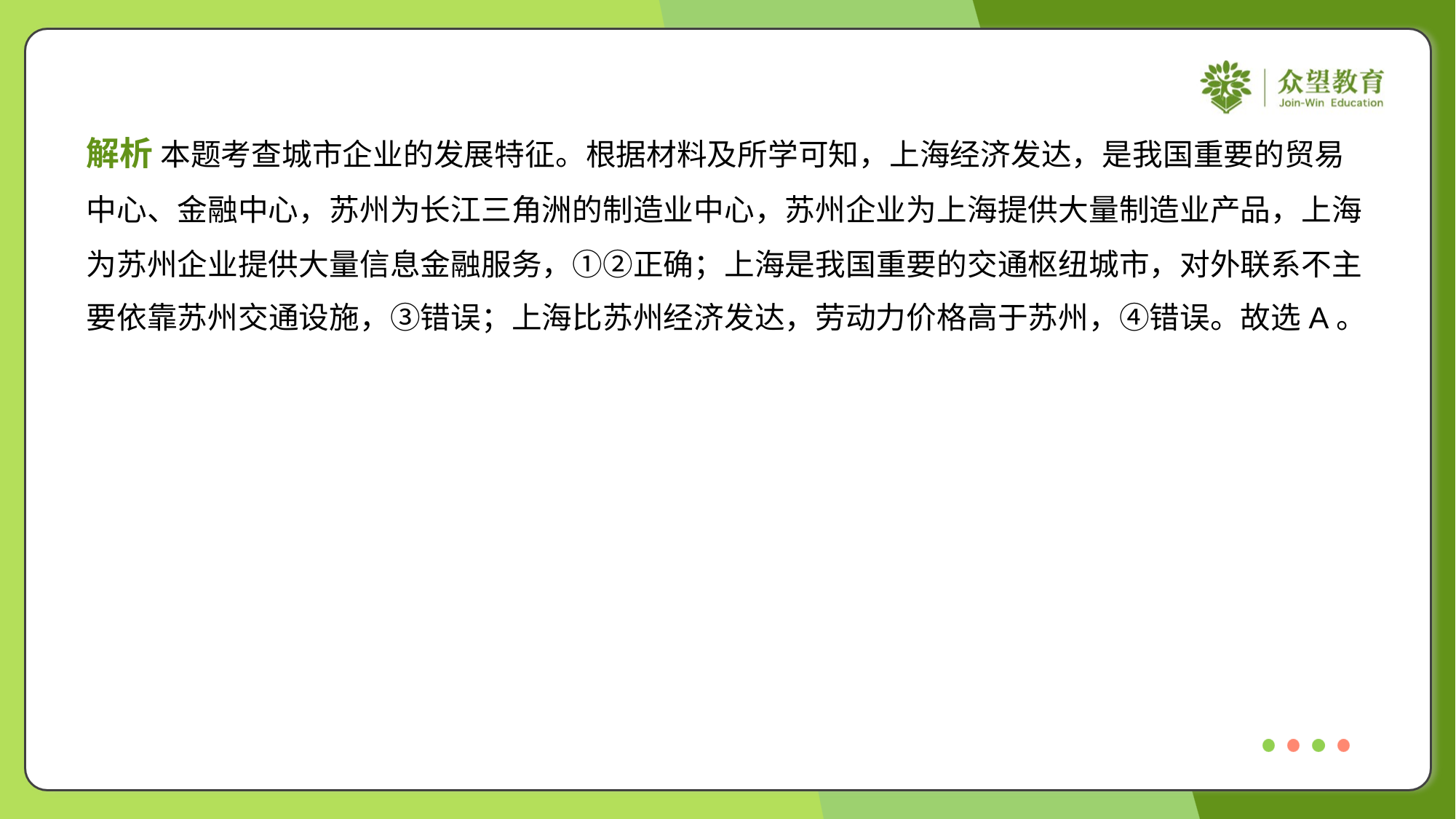

解析 本题考查城市企业的发展特征。根据材料及所学可知，上海经济发达，是我国重要的贸易
中心、金融中心，苏州为长江三角洲的制造业中心，苏州企业为上海提供大量制造业产品，上海
为苏州企业提供大量信息金融服务，①②正确；上海是我国重要的交通枢纽城市，对外联系不主
要依靠苏州交通设施，③错误；上海比苏州经济发达，劳动力价格高于苏州，④错误。故选A。